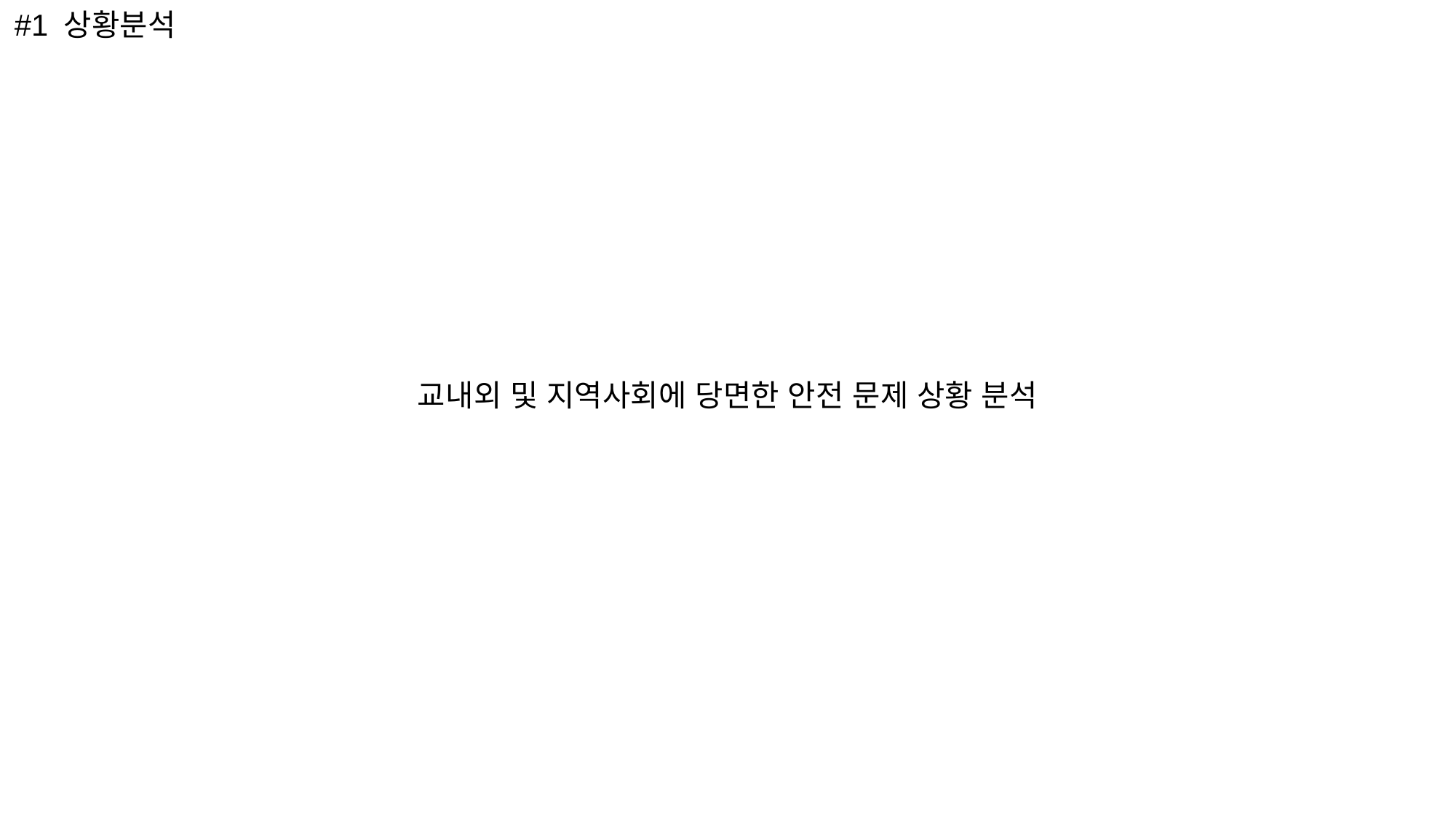

#1 상황분석
교내외 및 지역사회에 당면한 안전 문제 상황 분석